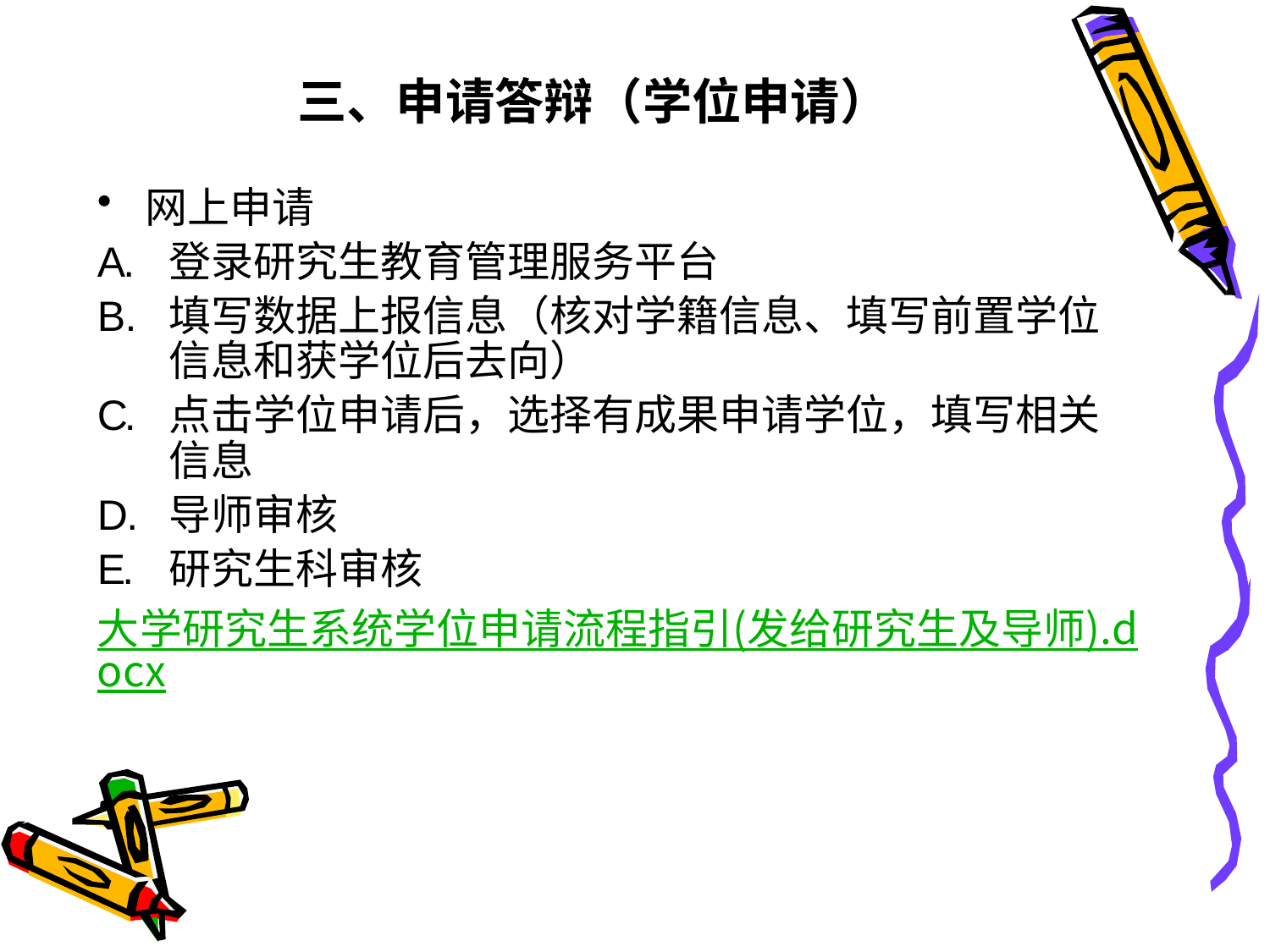

# 三、申请答辩（学位申请）
网上申请
登录研究生教育管理服务平台
填写数据上报信息（核对学籍信息、填写前置学位信息和获学位后去向）
点击学位申请后，选择有成果申请学位，填写相关信息
导师审核
研究生科审核
大学研究生系统学位申请流程指引(发给研究生及导师).docx